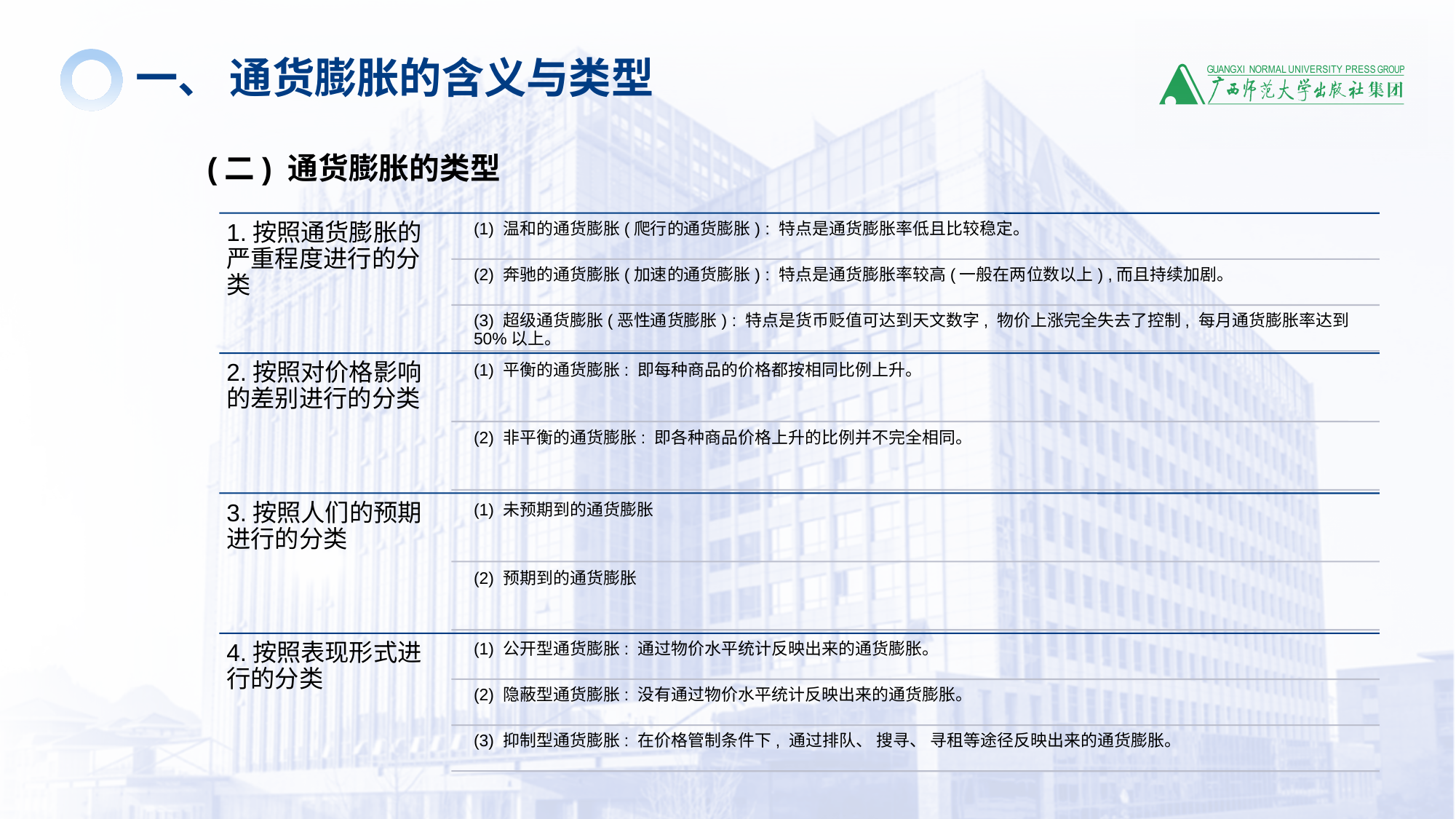

一、 通货膨胀的含义与类型

(二) 通货膨胀的类型
1.按照通货膨胀的严重程度进行的分类
(1) 温和的通货膨胀(爬行的通货膨胀) : 特点是通货膨胀率低且比较稳定。
(2) 奔驰的通货膨胀(加速的通货膨胀) : 特点是通货膨胀率较高(一般在两位数以上) ,而且持续加剧。
(3) 超级通货膨胀(恶性通货膨胀) : 特点是货币贬值可达到天文数字, 物价上涨完全失去了控制, 每月通货膨胀率达到50%以上。
2.按照对价格影响的差别进行的分类
(1) 平衡的通货膨胀: 即每种商品的价格都按相同比例上升。
(2) 非平衡的通货膨胀: 即各种商品价格上升的比例并不完全相同。
3.按照人们的预期进行的分类
(1) 未预期到的通货膨胀
(2) 预期到的通货膨胀
4.按照表现形式进行的分类
(1) 公开型通货膨胀: 通过物价水平统计反映出来的通货膨胀。
(2) 隐蔽型通货膨胀: 没有通过物价水平统计反映出来的通货膨胀。
(3) 抑制型通货膨胀: 在价格管制条件下, 通过排队、 搜寻、 寻租等途径反映出来的通货膨胀。